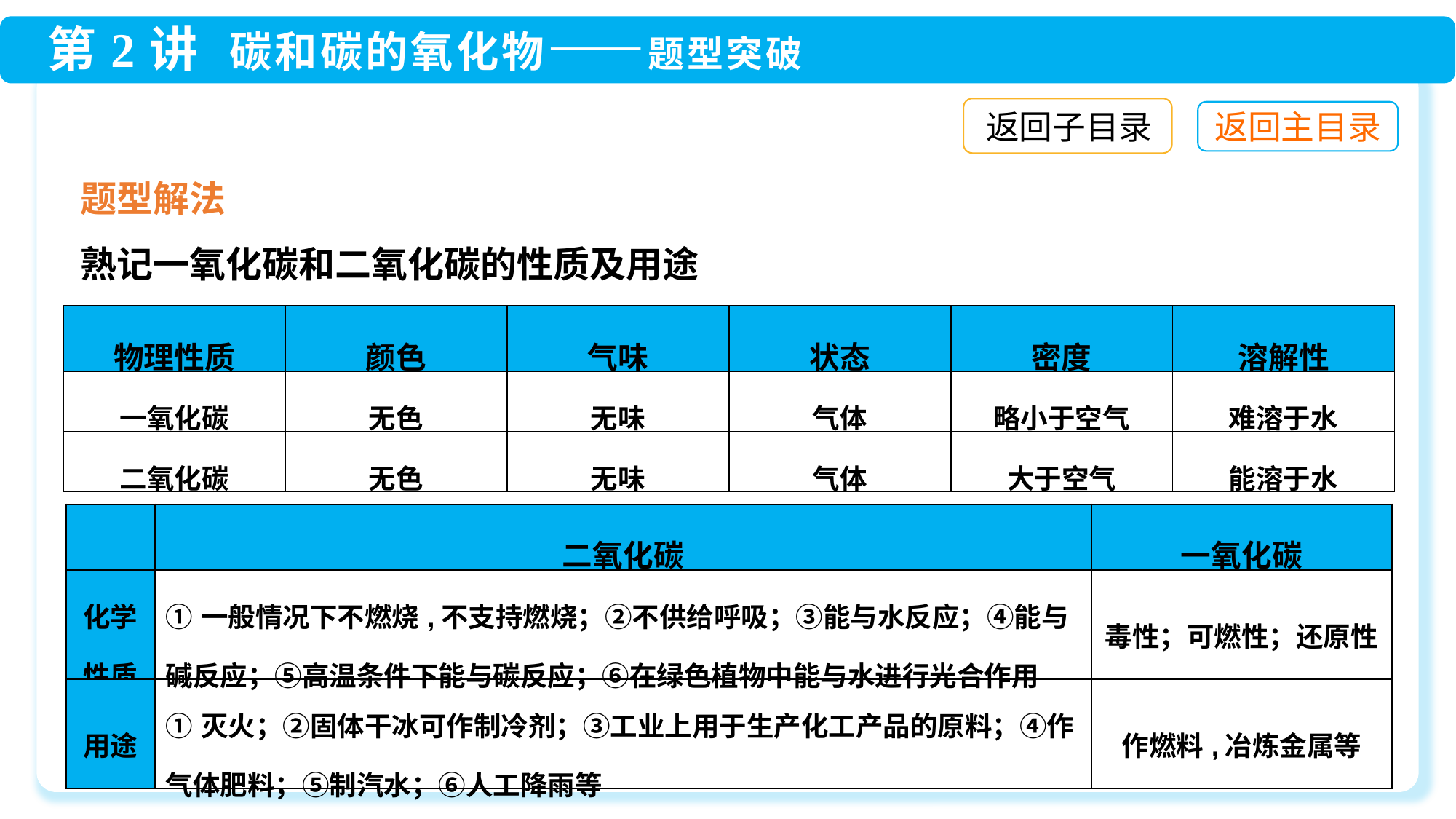

返回子目录
题型解法
熟记一氧化碳和二氧化碳的性质及用途
| 物理性质 | 颜色 | 气味 | 状态 | 密度 | 溶解性 |
| --- | --- | --- | --- | --- | --- |
| 一氧化碳 | 无色 | 无味 | 气体 | 略小于空气 | 难溶于水 |
| 二氧化碳 | 无色 | 无味 | 气体 | 大于空气 | 能溶于水 |
|  | 二氧化碳 | 一氧化碳 |
| --- | --- | --- |
| 化学性质 | ①一般情况下不燃烧,不支持燃烧；②不供给呼吸；③能与水反应；④能与碱反应；⑤高温条件下能与碳反应；⑥在绿色植物中能与水进行光合作用 | 毒性；可燃性；还原性 |
| 用途 | ①灭火；②固体干冰可作制冷剂；③工业上用于生产化工产品的原料；④作气体肥料；⑤制汽水；⑥人工降雨等 | 作燃料,冶炼金属等 |